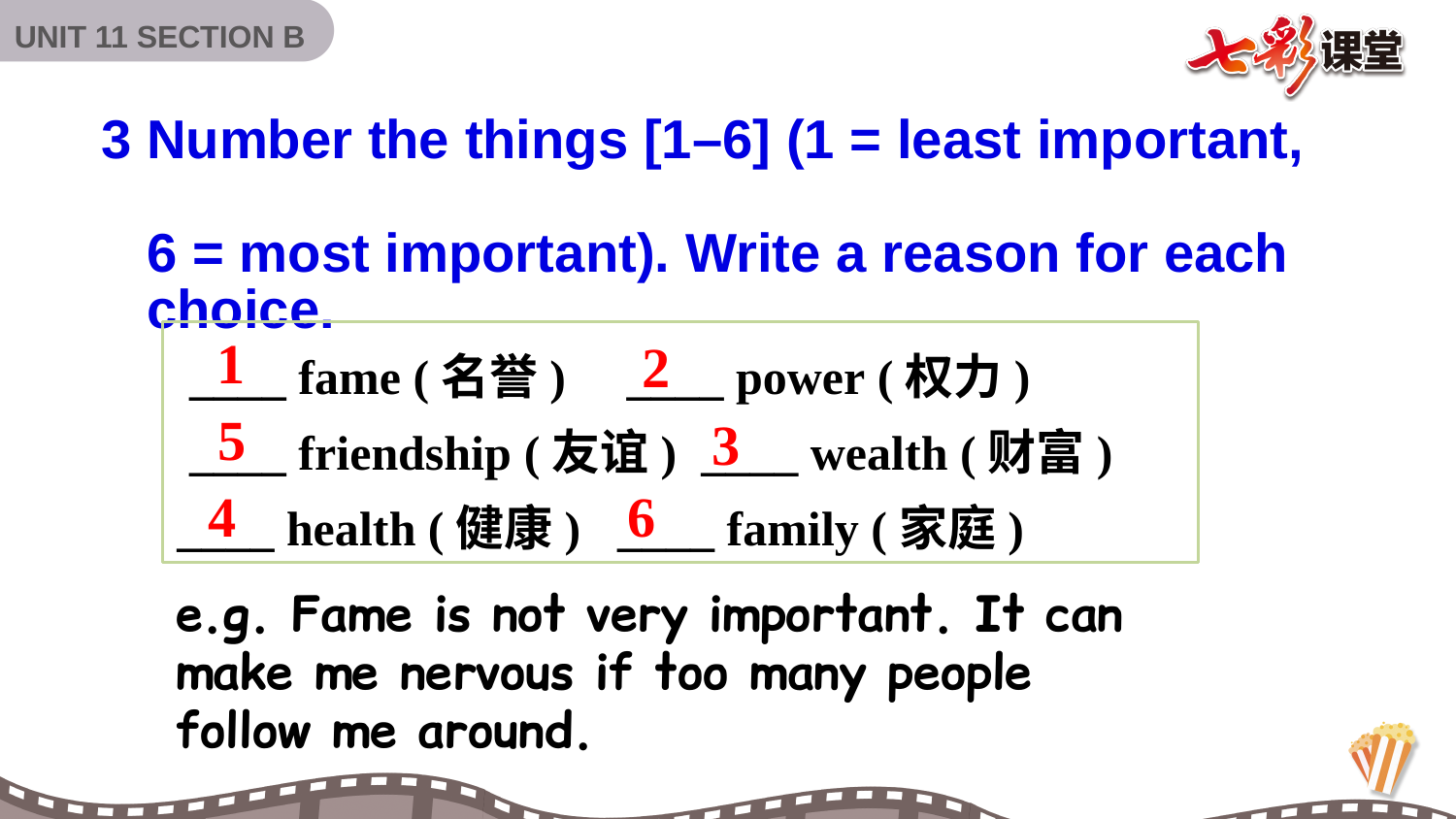

3 Number the things [1–6] (1 = least important,
   6 = most important). Write a reason for each
   choice.
1
 ____ fame (名誉)     ____ power (权力)
 ____ friendship (友谊)  ____ wealth (财富)    ____ health (健康)   ____ family (家庭)
2
5
3
4
6
e.g. Fame is not very important. It can make me nervous if too many people follow me around.